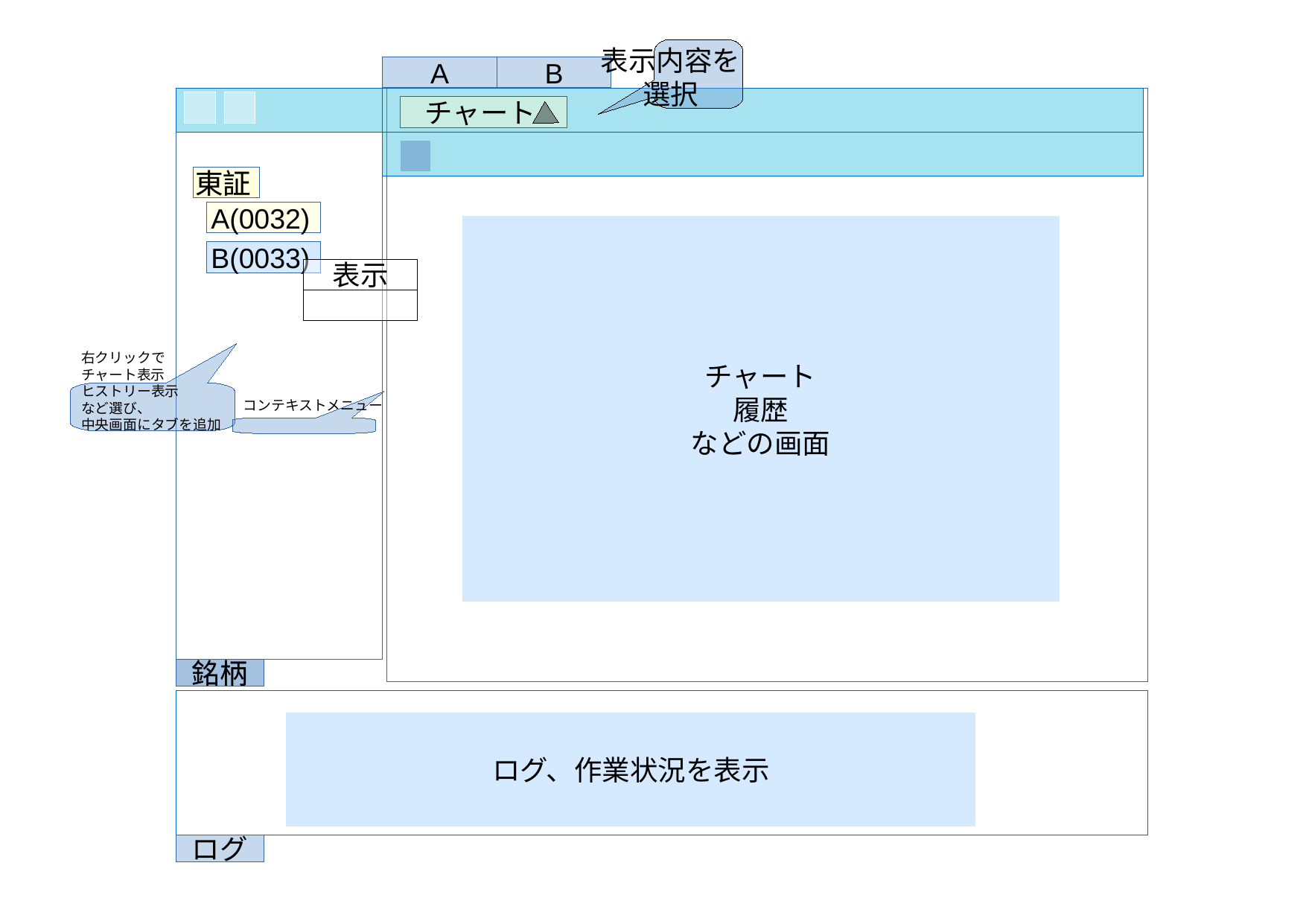

表示内容を
選択
A
B

チャート

東証
東証
A(0032)
チャート
履歴
などの画面
B(0033)
表示

右クリックで
チャート表示
ヒストリー表示
など選び、
中央画面にタブを追加
コンテキストメニュー

銘柄
銘柄

ログ、作業状況を表示
ログ